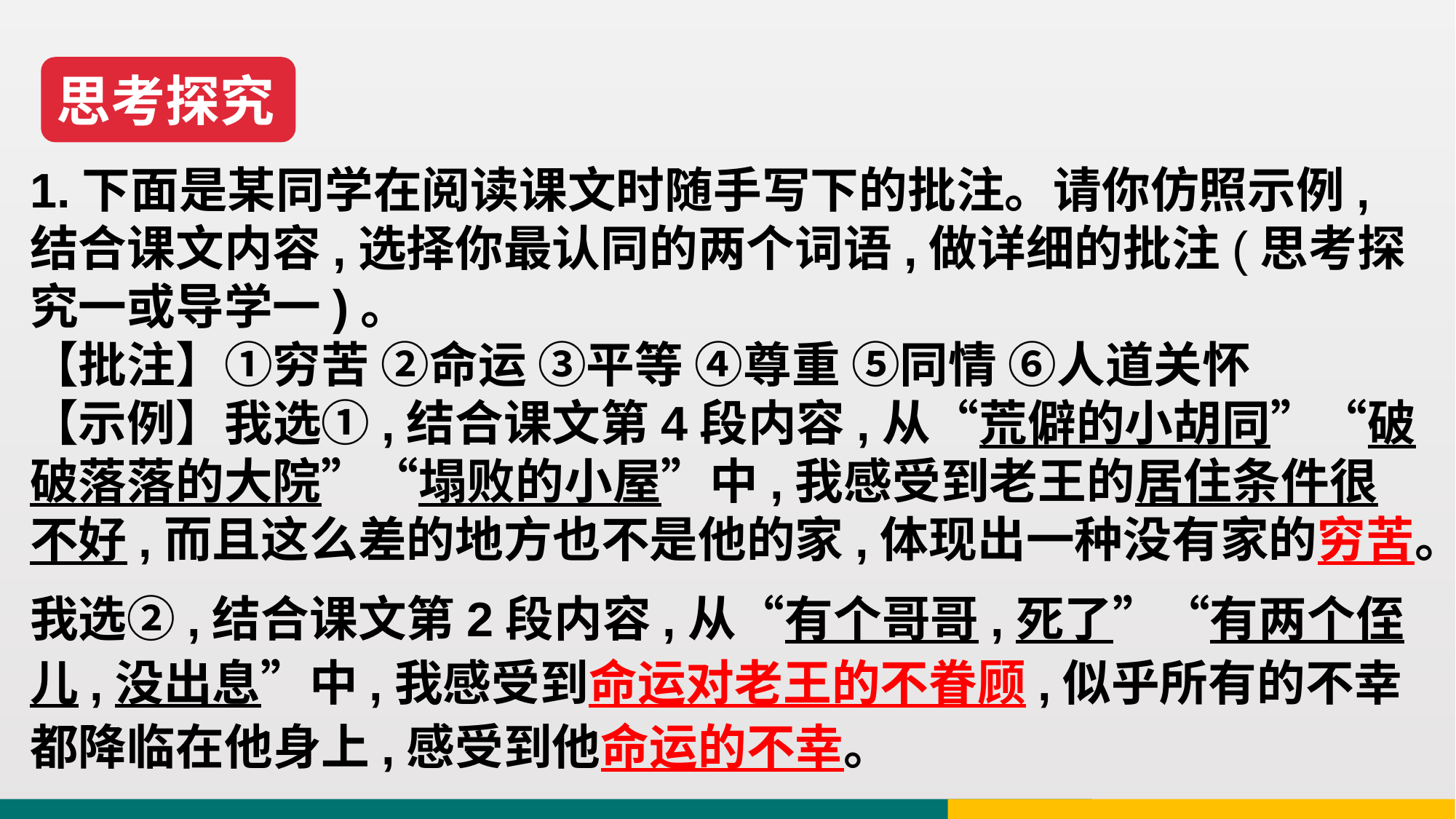

思考探究
1.下面是某同学在阅读课文时随手写下的批注。请你仿照示例,结合课文内容,选择你最认同的两个词语,做详细的批注(思考探究一或导学一)。
【批注】①穷苦 ②命运 ③平等 ④尊重 ⑤同情 ⑥人道关怀
【示例】我选①,结合课文第4段内容,从“荒僻的小胡同”“破破落落的大院”“塌败的小屋”中,我感受到老王的居住条件很不好,而且这么差的地方也不是他的家,体现出一种没有家的穷苦。
我选②,结合课文第2段内容,从“有个哥哥,死了”“有两个侄儿,没出息”中,我感受到命运对老王的不眷顾,似乎所有的不幸都降临在他身上,感受到他命运的不幸。